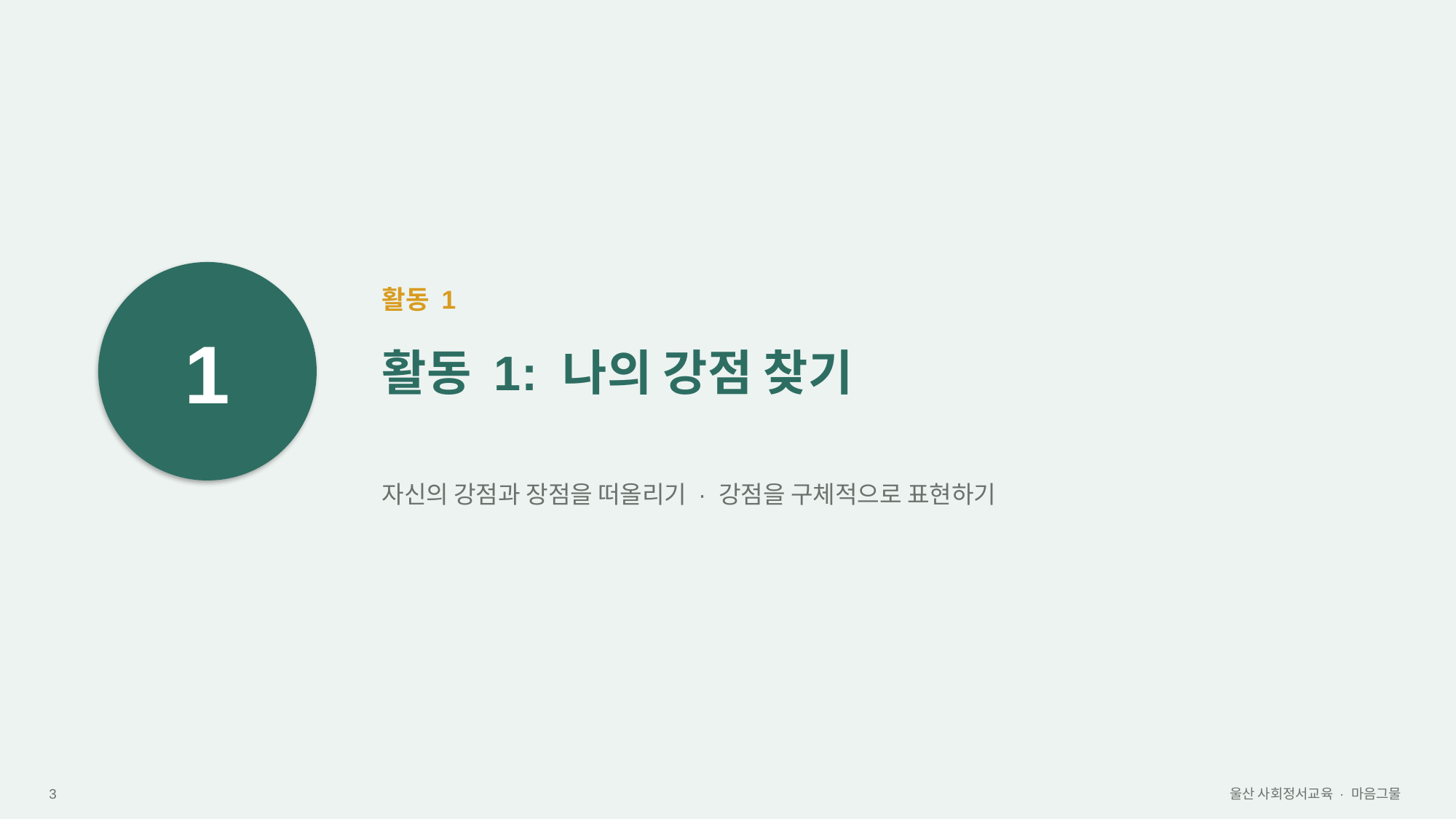

1
활동 1
활동 1: 나의 강점 찾기
자신의 강점과 장점을 떠올리기 · 강점을 구체적으로 표현하기
3
울산 사회정서교육 · 마음그물